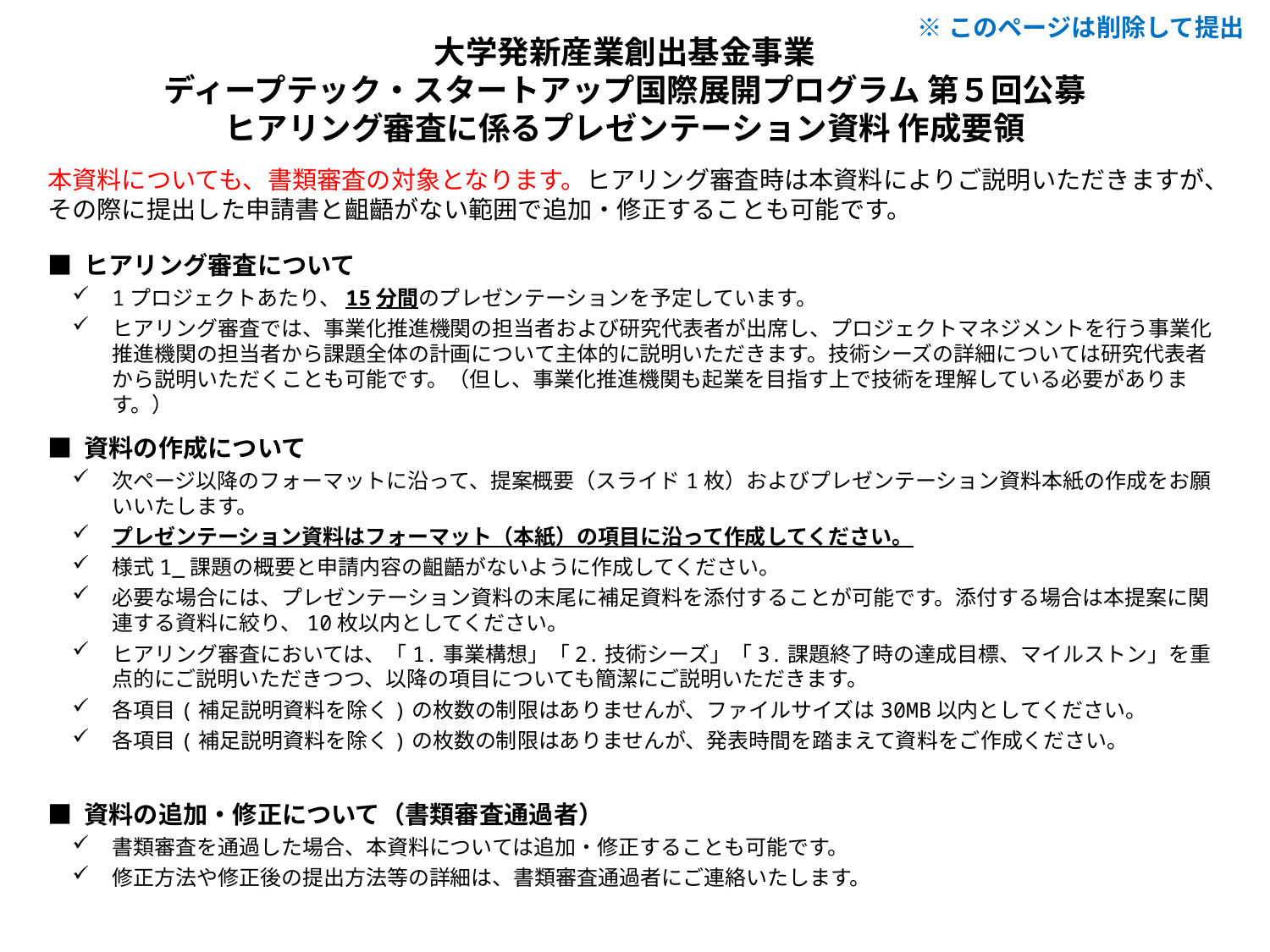

※このページは削除して提出
大学発新産業創出基金事業
ディープテック・スタートアップ国際展開プログラム 第５回公募
ヒアリング審査に係るプレゼンテーション資料 作成要領
本資料についても、書類審査の対象となります。ヒアリング審査時は本資料によりご説明いただきますが、その際に提出した申請書と齟齬がない範囲で追加・修正することも可能です。
■ ヒアリング審査について
1プロジェクトあたり、15分間のプレゼンテーションを予定しています。
ヒアリング審査では、事業化推進機関の担当者および研究代表者が出席し、プロジェクトマネジメントを行う事業化推進機関の担当者から課題全体の計画について主体的に説明いただきます。技術シーズの詳細については研究代表者から説明いただくことも可能です。（但し、事業化推進機関も起業を目指す上で技術を理解している必要があります。）
■ 資料の作成について
次ページ以降のフォーマットに沿って、提案概要（スライド1枚）およびプレゼンテーション資料本紙の作成をお願いいたします。
プレゼンテーション資料はフォーマット（本紙）の項目に沿って作成してください。
様式1_課題の概要と申請内容の齟齬がないように作成してください。
必要な場合には、プレゼンテーション資料の末尾に補足資料を添付することが可能です。添付する場合は本提案に関連する資料に絞り、10枚以内としてください。
ヒアリング審査においては、「1.事業構想」「2.技術シーズ」「3.課題終了時の達成目標、マイルストン」を重点的にご説明いただきつつ、以降の項目についても簡潔にご説明いただきます。
各項目(補足説明資料を除く)の枚数の制限はありませんが、ファイルサイズは30MB以内としてください。
各項目(補足説明資料を除く)の枚数の制限はありませんが、発表時間を踏まえて資料をご作成ください。

■ 資料の追加・修正について（書類審査通過者）
書類審査を通過した場合、本資料については追加・修正することも可能です。
修正方法や修正後の提出方法等の詳細は、書類審査通過者にご連絡いたします。